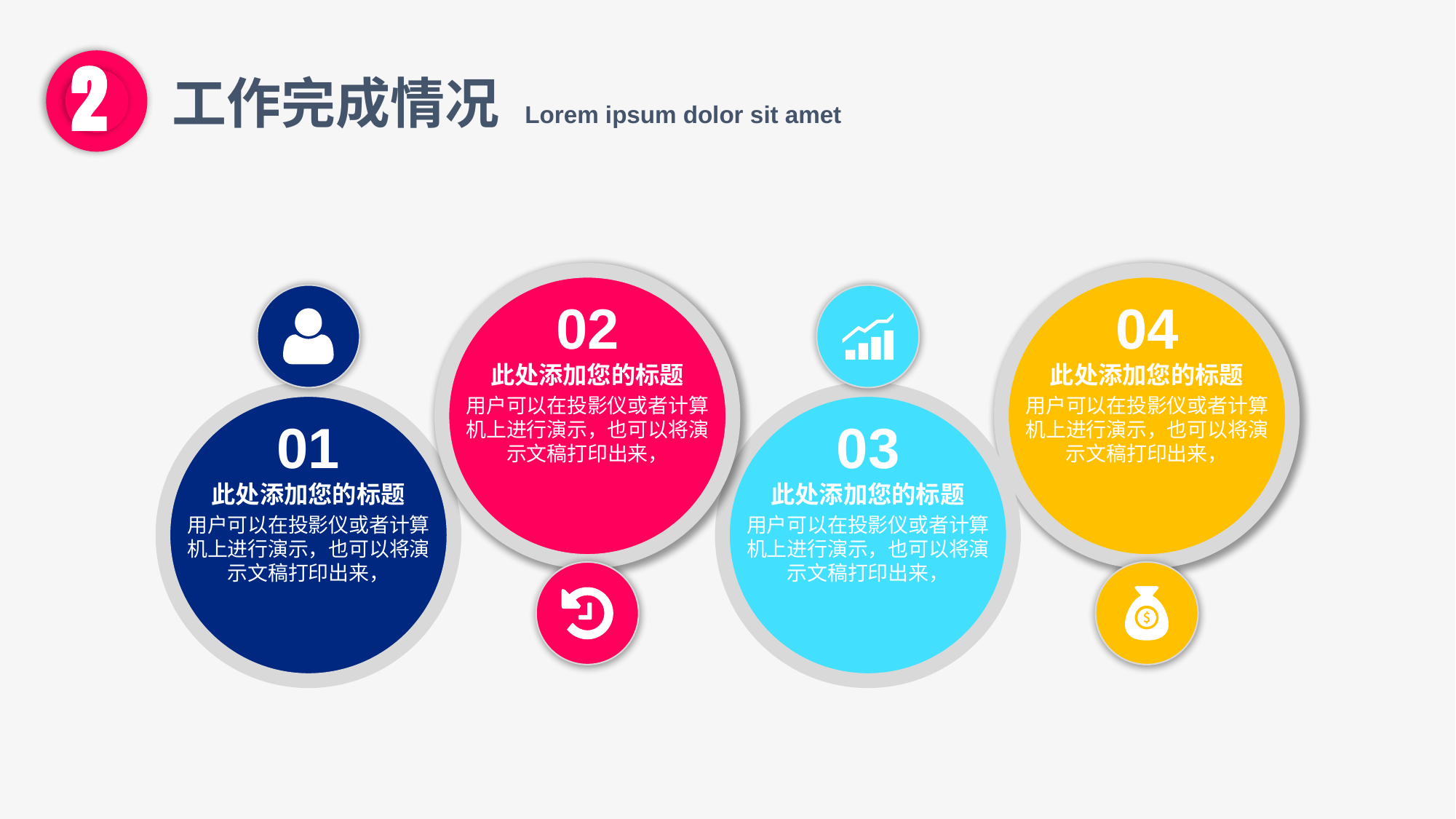

2
工作完成情况 Lorem ipsum dolor sit amet

02
此处添加您的标题
用户可以在投影仪或者计算机上进行演示，也可以将演示文稿打印出来，
04
此处添加您的标题
用户可以在投影仪或者计算机上进行演示，也可以将演示文稿打印出来，

01
此处添加您的标题
用户可以在投影仪或者计算机上进行演示，也可以将演示文稿打印出来，
03
此处添加您的标题
用户可以在投影仪或者计算机上进行演示，也可以将演示文稿打印出来，